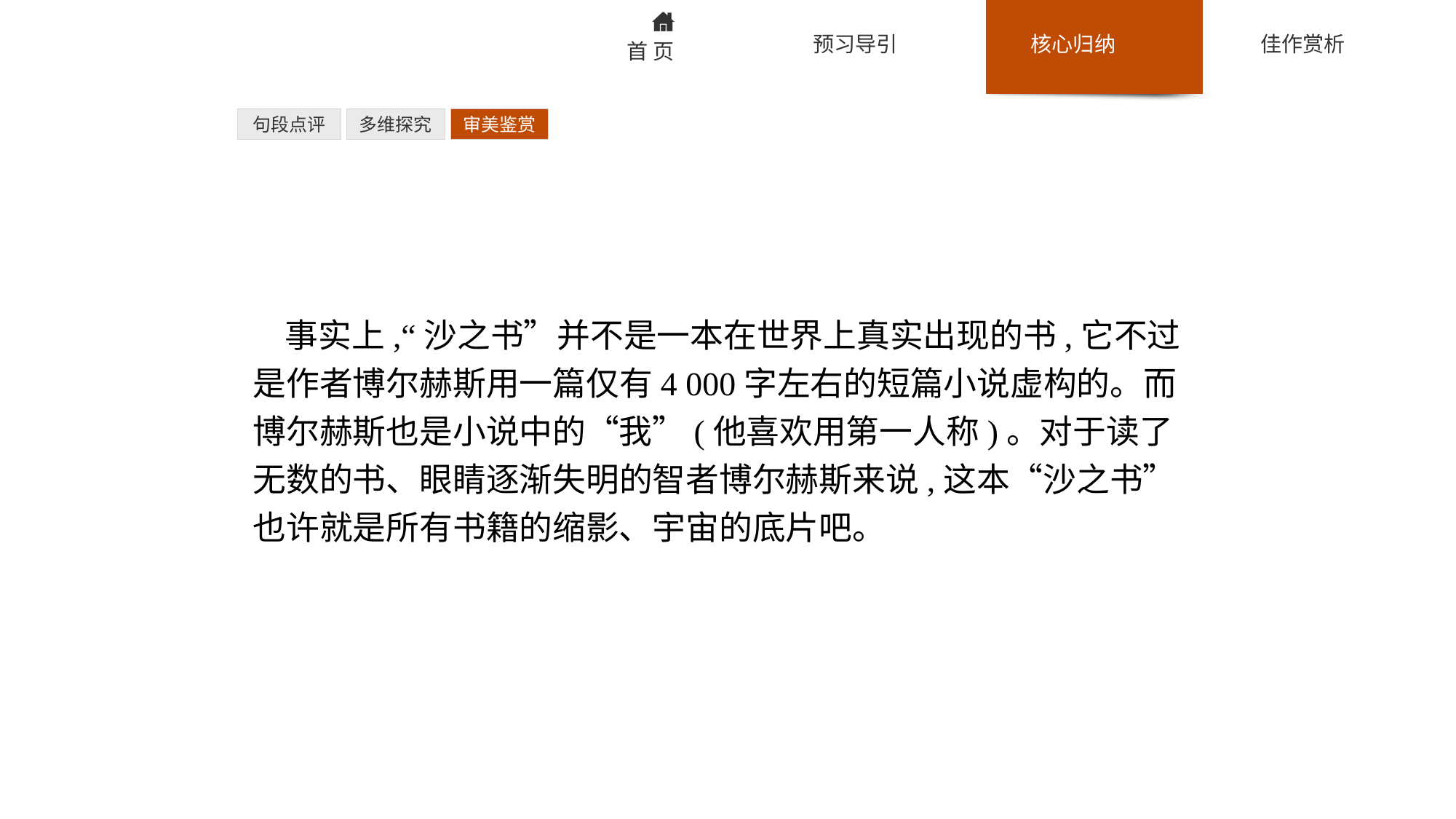

句段点评
多维探究
审美鉴赏
事实上,“沙之书”并不是一本在世界上真实出现的书,它不过是作者博尔赫斯用一篇仅有4 000字左右的短篇小说虚构的。而博尔赫斯也是小说中的“我”(他喜欢用第一人称)。对于读了无数的书、眼睛逐渐失明的智者博尔赫斯来说,这本“沙之书”也许就是所有书籍的缩影、宇宙的底片吧。